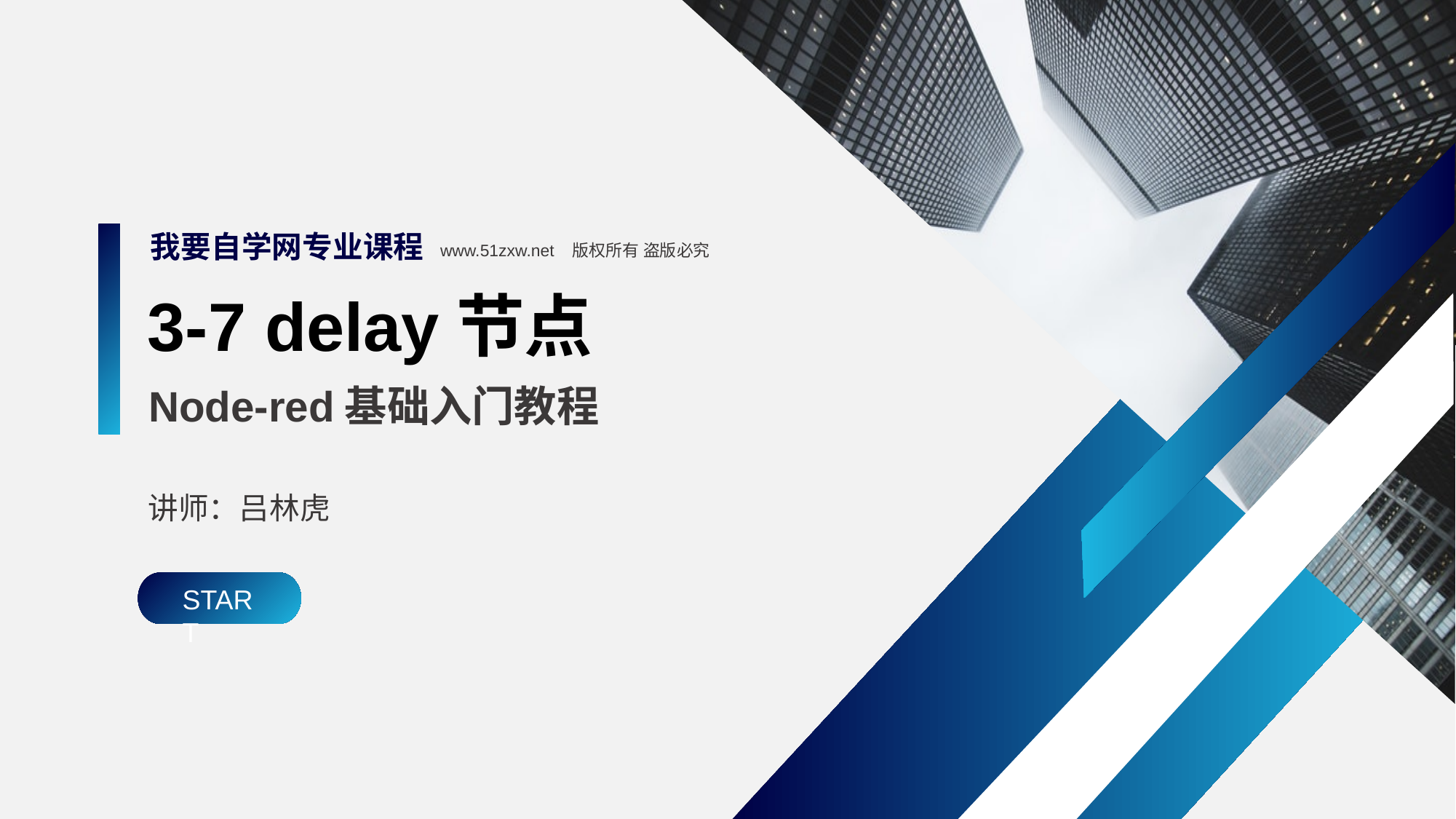

我要自学网专业课程

www.51zxw.net   版权所有 盗版必究
3-7 delay节点

Node-red基础入门教程
讲师：吕林虎

START